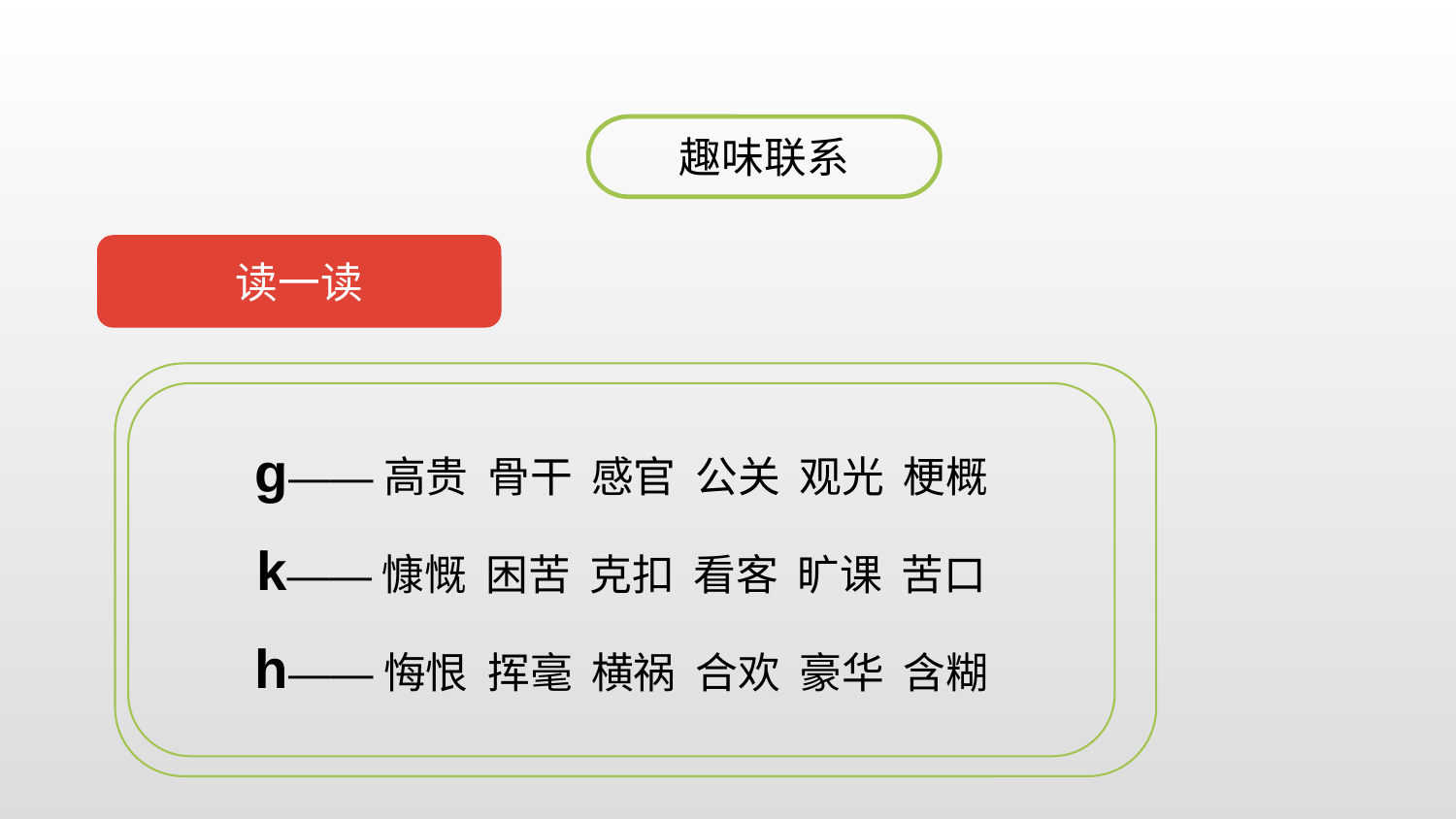

趣味联系
读一读

g——高贵  骨干  感官  公关  观光  梗概
k——慷慨  困苦  克扣  看客  旷课  苦口
h——悔恨  挥毫  横祸  合欢  豪华  含糊